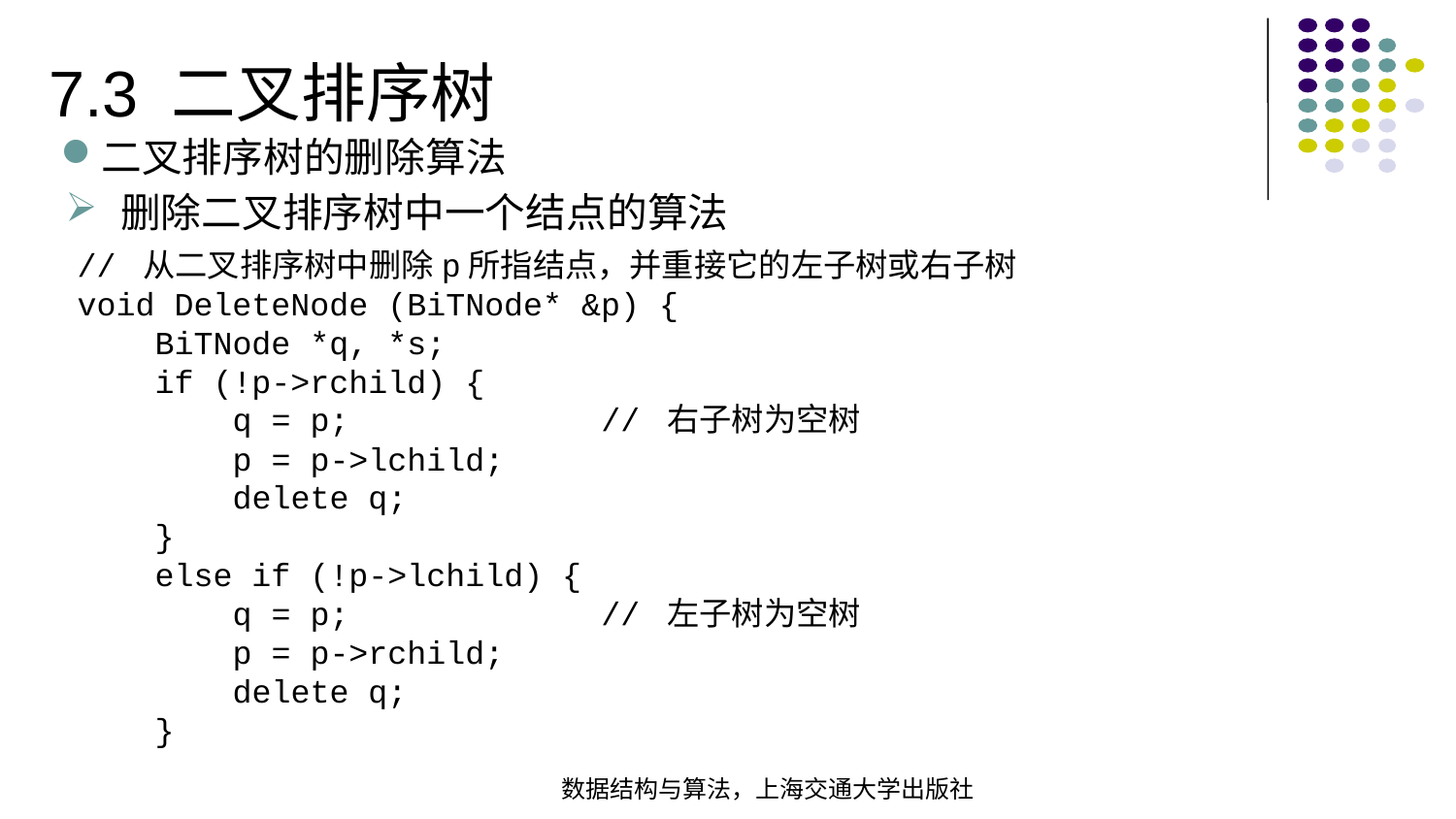

7.3 二叉排序树
二叉排序树的删除算法
删除二叉排序树中一个结点的算法
// 从二叉排序树中删除p所指结点，并重接它的左子树或右子树void DeleteNode (BiTNode* &p) {    BiTNode *q, *s;    if (!p->rchild) {        q = p;             // 右子树为空树        p = p->lchild;        delete q;    }    else if (!p->lchild) {        q = p;             // 左子树为空树        p = p->rchild;        delete q;    }